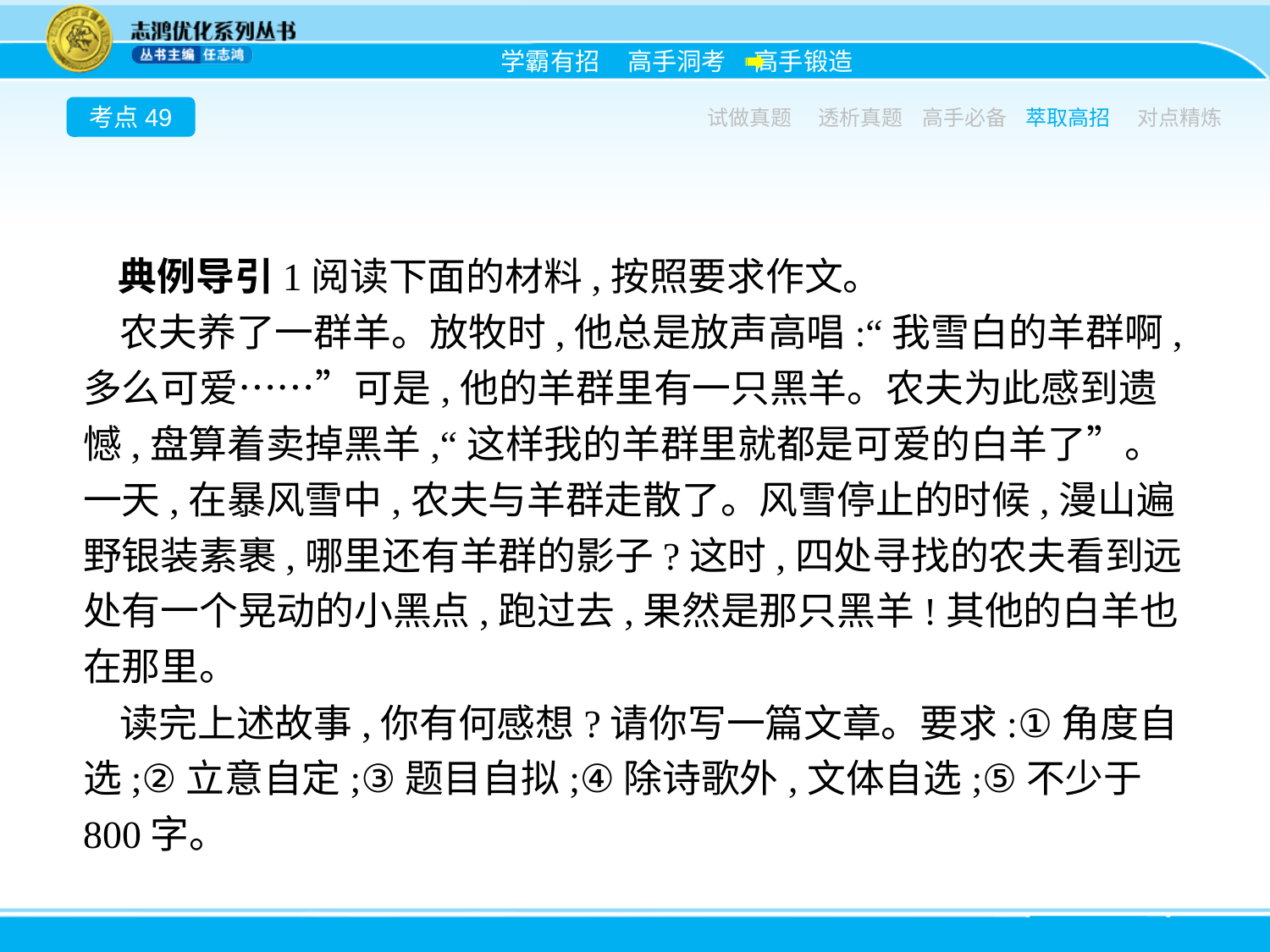

考点49
试做真题
透析真题
高手必备
萃取高招
对点精炼
典例导引1阅读下面的材料,按照要求作文。
农夫养了一群羊。放牧时,他总是放声高唱:“我雪白的羊群啊,多么可爱……”可是,他的羊群里有一只黑羊。农夫为此感到遗憾,盘算着卖掉黑羊,“这样我的羊群里就都是可爱的白羊了”。一天,在暴风雪中,农夫与羊群走散了。风雪停止的时候,漫山遍野银装素裹,哪里还有羊群的影子?这时,四处寻找的农夫看到远处有一个晃动的小黑点,跑过去,果然是那只黑羊!其他的白羊也在那里。
读完上述故事,你有何感想?请你写一篇文章。要求:①角度自选;②立意自定;③题目自拟;④除诗歌外,文体自选;⑤不少于800字。